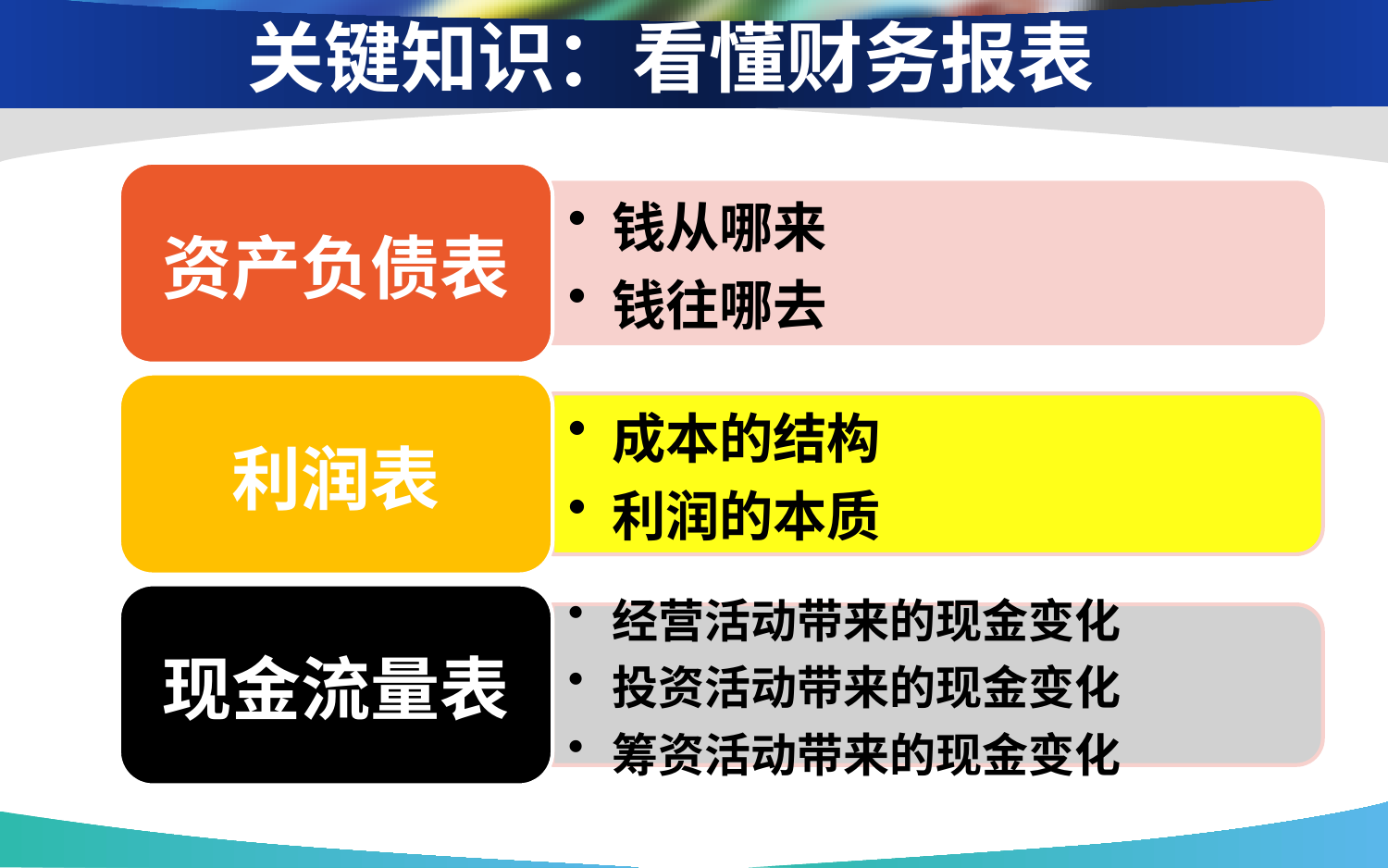

# 关键知识：看懂财务报表
资产负债表
钱从哪来
钱往哪去
利润表
成本的结构
利润的本质
现金流量表
经营活动带来的现金变化
投资活动带来的现金变化
筹资活动带来的现金变化